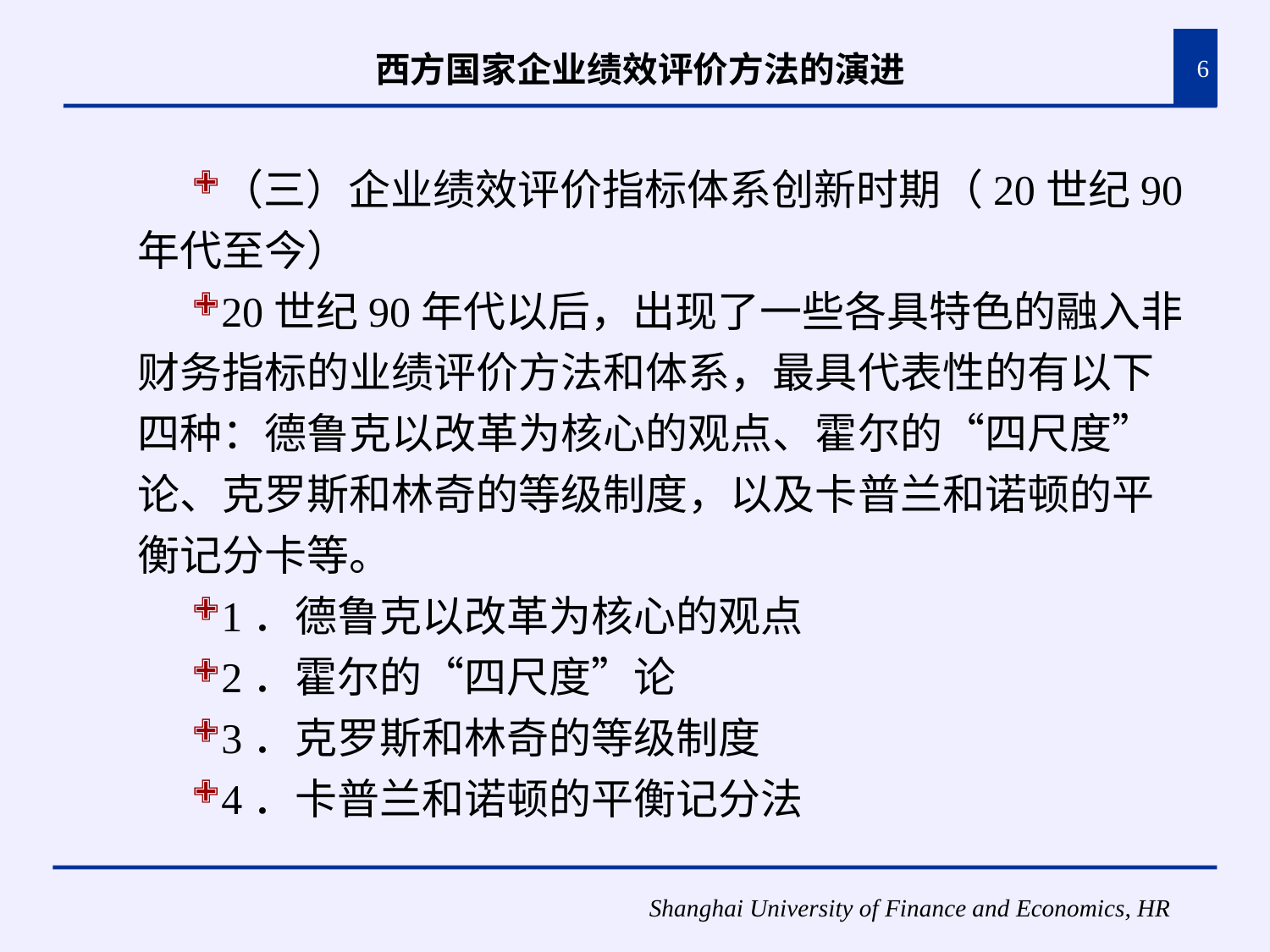

# 西方国家企业绩效评价方法的演进
6
（三）企业绩效评价指标体系创新时期（20世纪90年代至今）
20世纪90年代以后，出现了一些各具特色的融入非财务指标的业绩评价方法和体系，最具代表性的有以下四种：德鲁克以改革为核心的观点、霍尔的“四尺度”论、克罗斯和林奇的等级制度，以及卡普兰和诺顿的平衡记分卡等。
1．德鲁克以改革为核心的观点
2．霍尔的“四尺度”论
3．克罗斯和林奇的等级制度
4．卡普兰和诺顿的平衡记分法